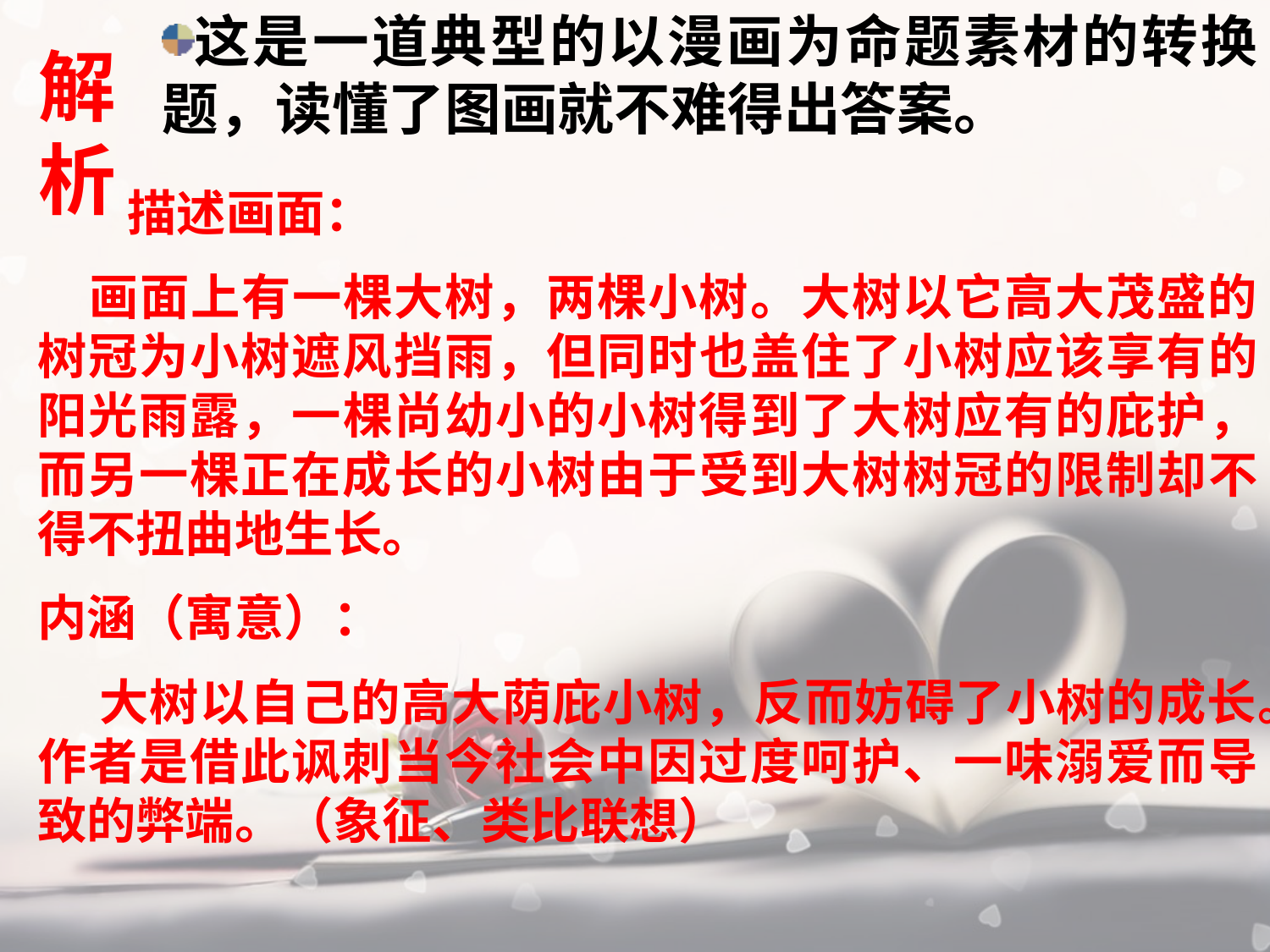

这是一道典型的以漫画为命题素材的转换题，读懂了图画就不难得出答案。
解
析
       描述画面：
   画面上有一棵大树，两棵小树。大树以它高大茂盛的树冠为小树遮风挡雨，但同时也盖住了小树应该享有的阳光雨露，一棵尚幼小的小树得到了大树应有的庇护，而另一棵正在成长的小树由于受到大树树冠的限制却不得不扭曲地生长。
内涵（寓意）：
    大树以自己的高大荫庇小树，反而妨碍了小树的成长。作者是借此讽刺当今社会中因过度呵护、一味溺爱而导致的弊端。（象征、类比联想）
#